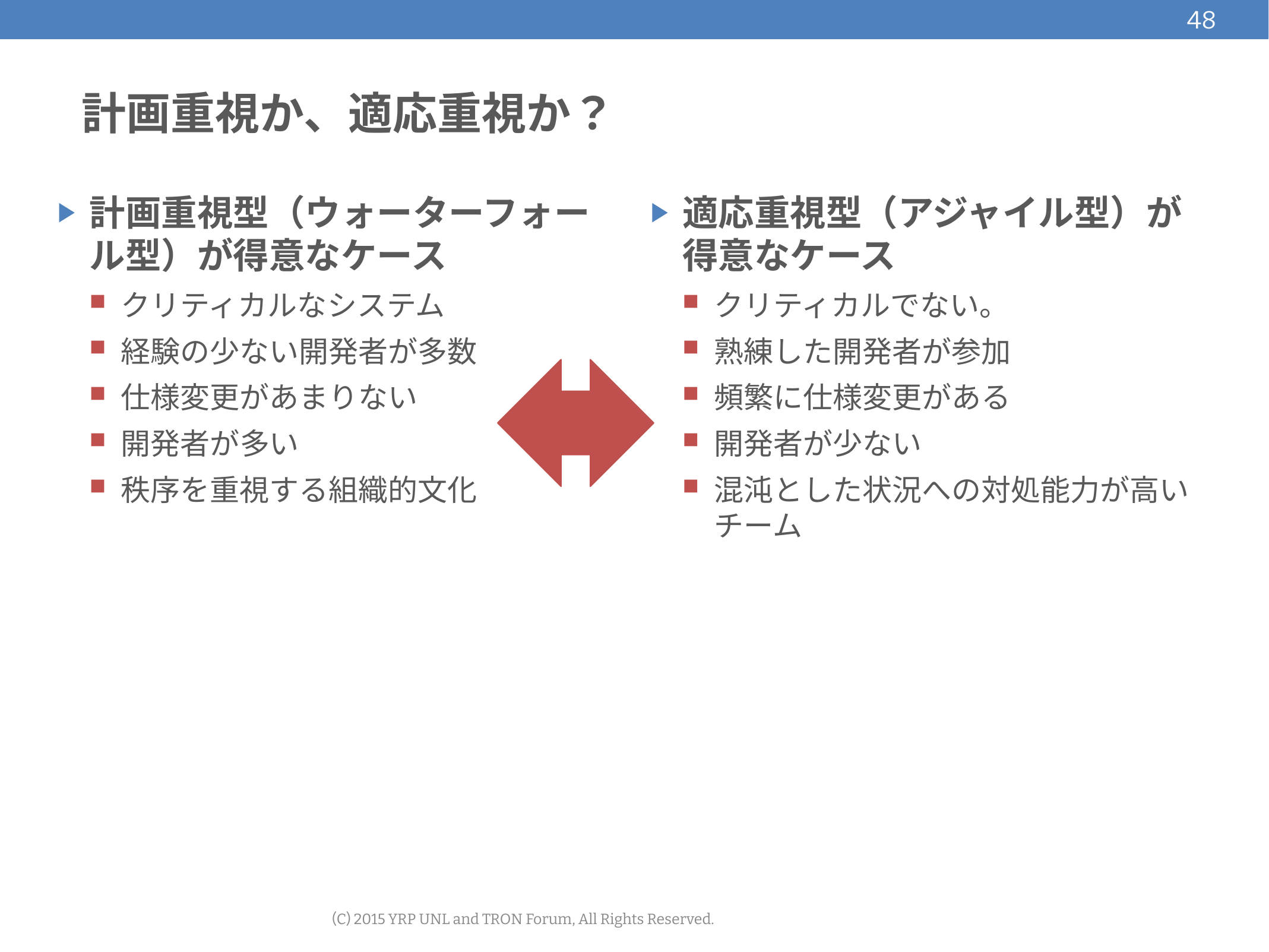

48
# 計画重視か、適応重視か？
計画重視型（ウォーターフォール型）が得意なケース
クリティカルなシステム
経験の少ない開発者が多数
仕様変更があまりない
開発者が多い
秩序を重視する組織的文化
適応重視型（アジャイル型）が得意なケース
クリティカルでない。
熟練した開発者が参加
頻繁に仕様変更がある
開発者が少ない
混沌とした状況への対処能力が高いチーム

(C) 2015 YRP UNL and TRON Forum, All Rights Reserved.